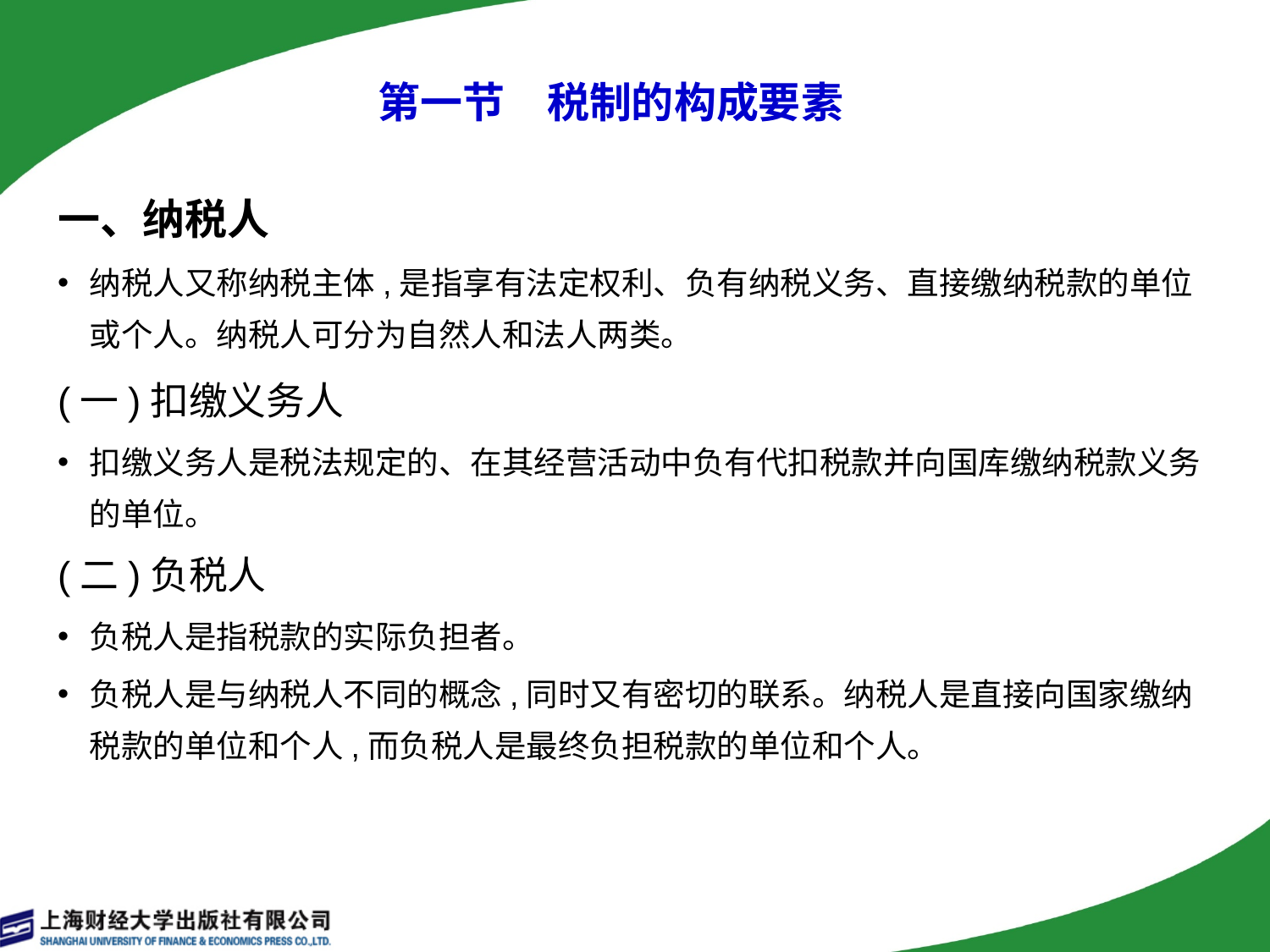

# 第一节　税制的构成要素
一、纳税人
纳税人又称纳税主体,是指享有法定权利、负有纳税义务、直接缴纳税款的单位或个人。纳税人可分为自然人和法人两类。
(一)扣缴义务人
扣缴义务人是税法规定的、在其经营活动中负有代扣税款并向国库缴纳税款义务的单位。
(二)负税人
负税人是指税款的实际负担者。
负税人是与纳税人不同的概念,同时又有密切的联系。纳税人是直接向国家缴纳税款的单位和个人,而负税人是最终负担税款的单位和个人。